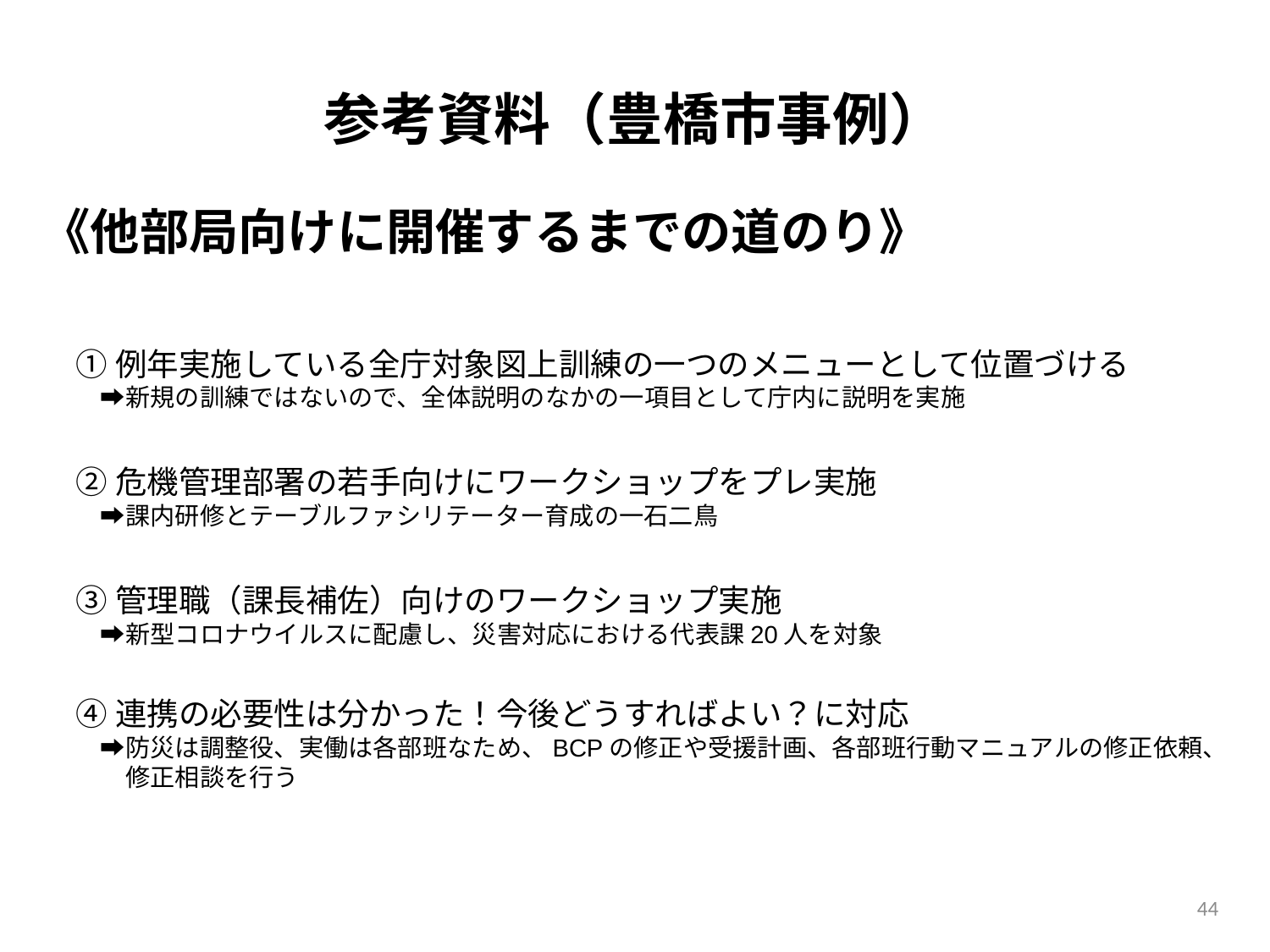

# 参考資料（豊橋市事例）
《他部局向けに開催するまでの道のり》

①例年実施している全庁対象図上訓練の一つのメニューとして位置づける
　➡新規の訓練ではないので、全体説明のなかの一項目として庁内に説明を実施
②危機管理部署の若手向けにワークショップをプレ実施
　➡課内研修とテーブルファシリテーター育成の一石二鳥
③管理職（課長補佐）向けのワークショップ実施
　➡新型コロナウイルスに配慮し、災害対応における代表課20人を対象
④連携の必要性は分かった！今後どうすればよい？に対応
　➡防災は調整役、実働は各部班なため、BCPの修正や受援計画、各部班行動マニュアルの修正依頼、
　　修正相談を行う
44